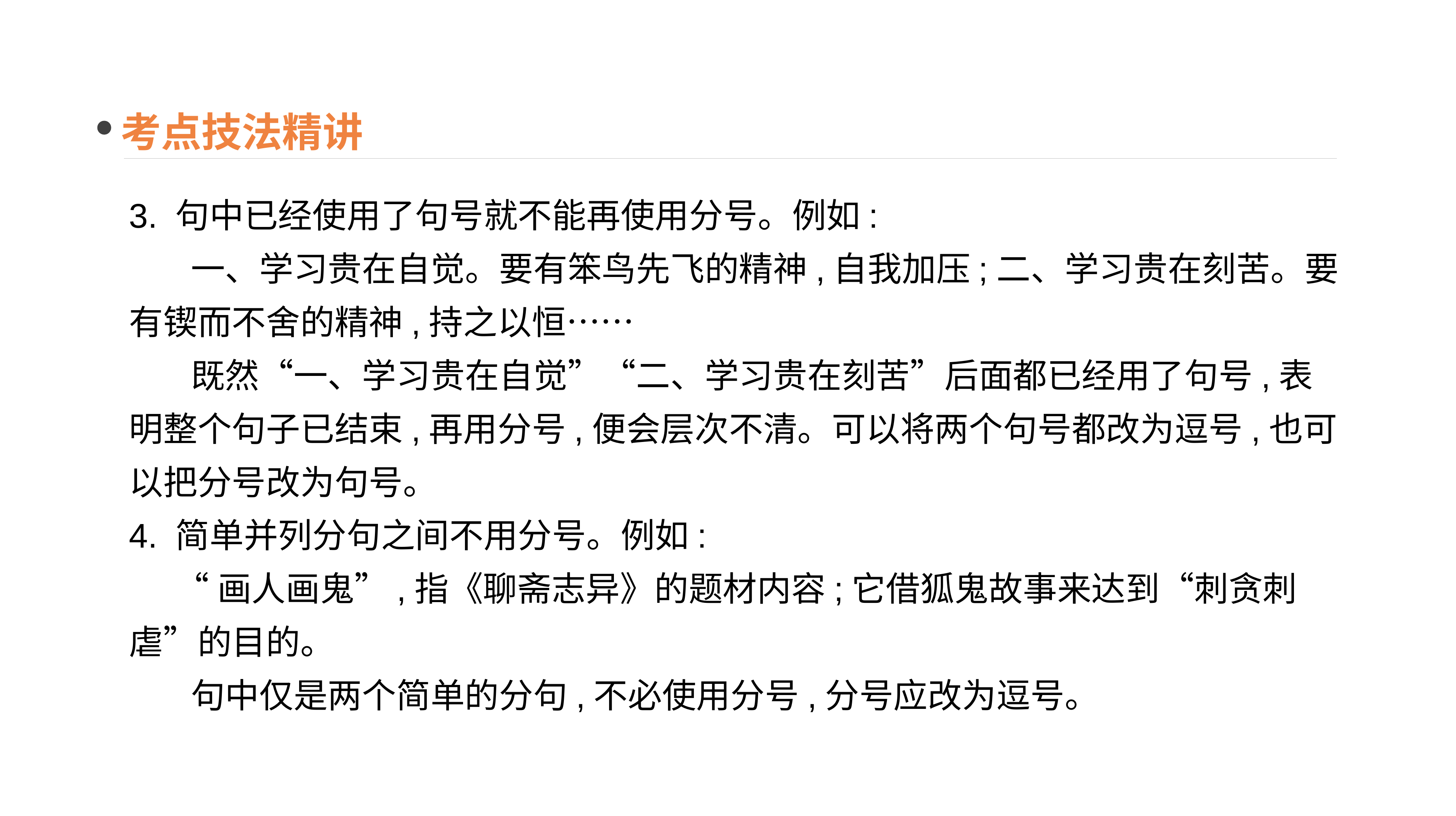

考点技法精讲

3. 句中已经使用了句号就不能再使用分号。例如:
       一、学习贵在自觉。要有笨鸟先飞的精神,自我加压;二、学习贵在刻苦。要有锲而不舍的精神,持之以恒……
       既然“一、学习贵在自觉”“二、学习贵在刻苦”后面都已经用了句号,表明整个句子已结束,再用分号,便会层次不清。可以将两个句号都改为逗号,也可以把分号改为句号。
4. 简单并列分句之间不用分号。例如:
      “画人画鬼”,指《聊斋志异》的题材内容;它借狐鬼故事来达到“刺贪刺虐”的目的。
       句中仅是两个简单的分句,不必使用分号,分号应改为逗号。